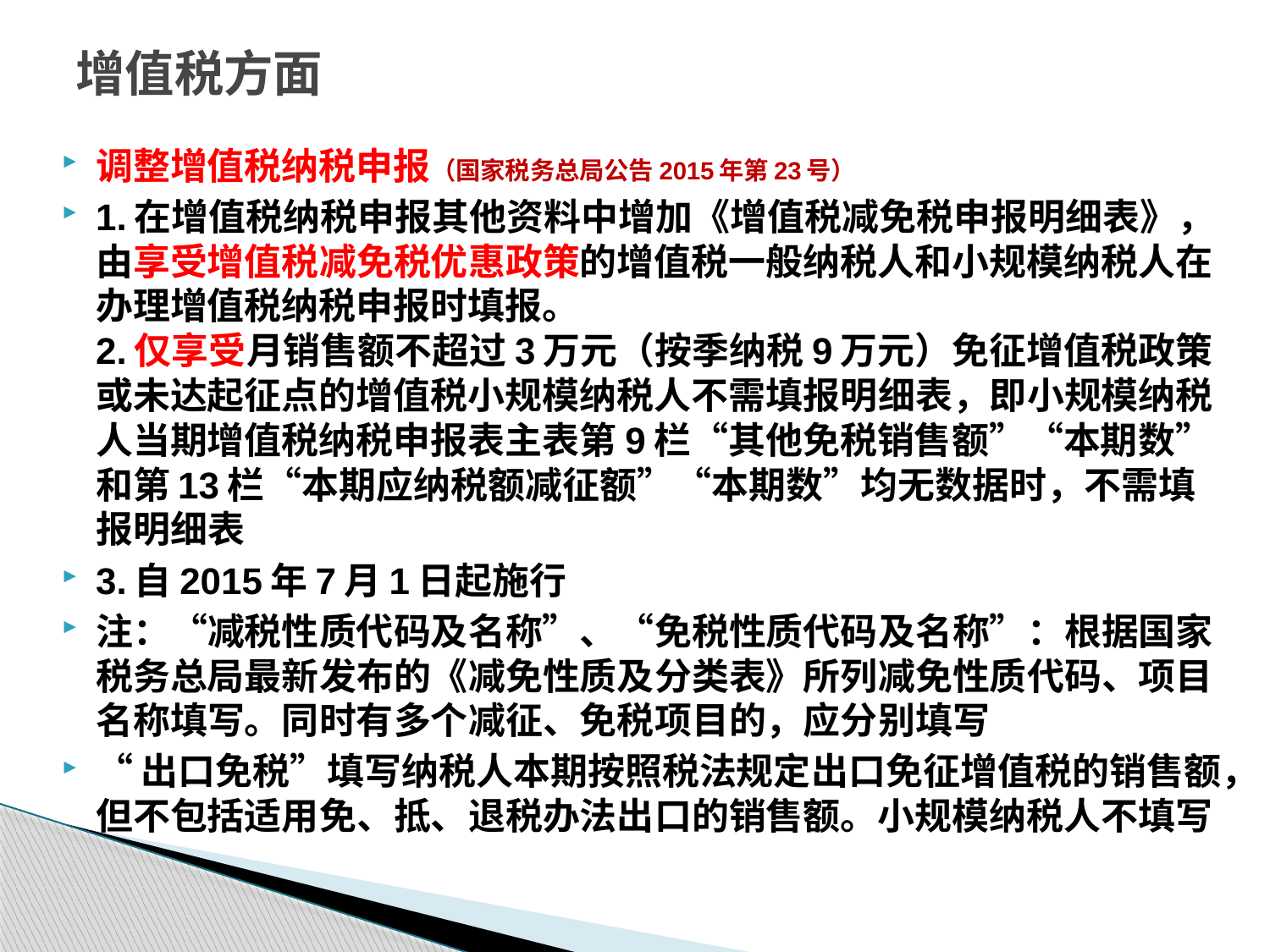

# 增值税方面
调整增值税纳税申报（国家税务总局公告2015年第23号）
1.在增值税纳税申报其他资料中增加《增值税减免税申报明细表》，由享受增值税减免税优惠政策的增值税一般纳税人和小规模纳税人在办理增值税纳税申报时填报。 
2.仅享受月销售额不超过3万元（按季纳税9万元）免征增值税政策或未达起征点的增值税小规模纳税人不需填报明细表，即小规模纳税人当期增值税纳税申报表主表第9栏“其他免税销售额”“本期数”和第13栏“本期应纳税额减征额”“本期数”均无数据时，不需填报明细表
3.自2015年7月1日起施行
注：“减税性质代码及名称”、“免税性质代码及名称”：根据国家税务总局最新发布的《减免性质及分类表》所列减免性质代码、项目名称填写。同时有多个减征、免税项目的，应分别填写
“出口免税”填写纳税人本期按照税法规定出口免征增值税的销售额，但不包括适用免、抵、退税办法出口的销售额。小规模纳税人不填写